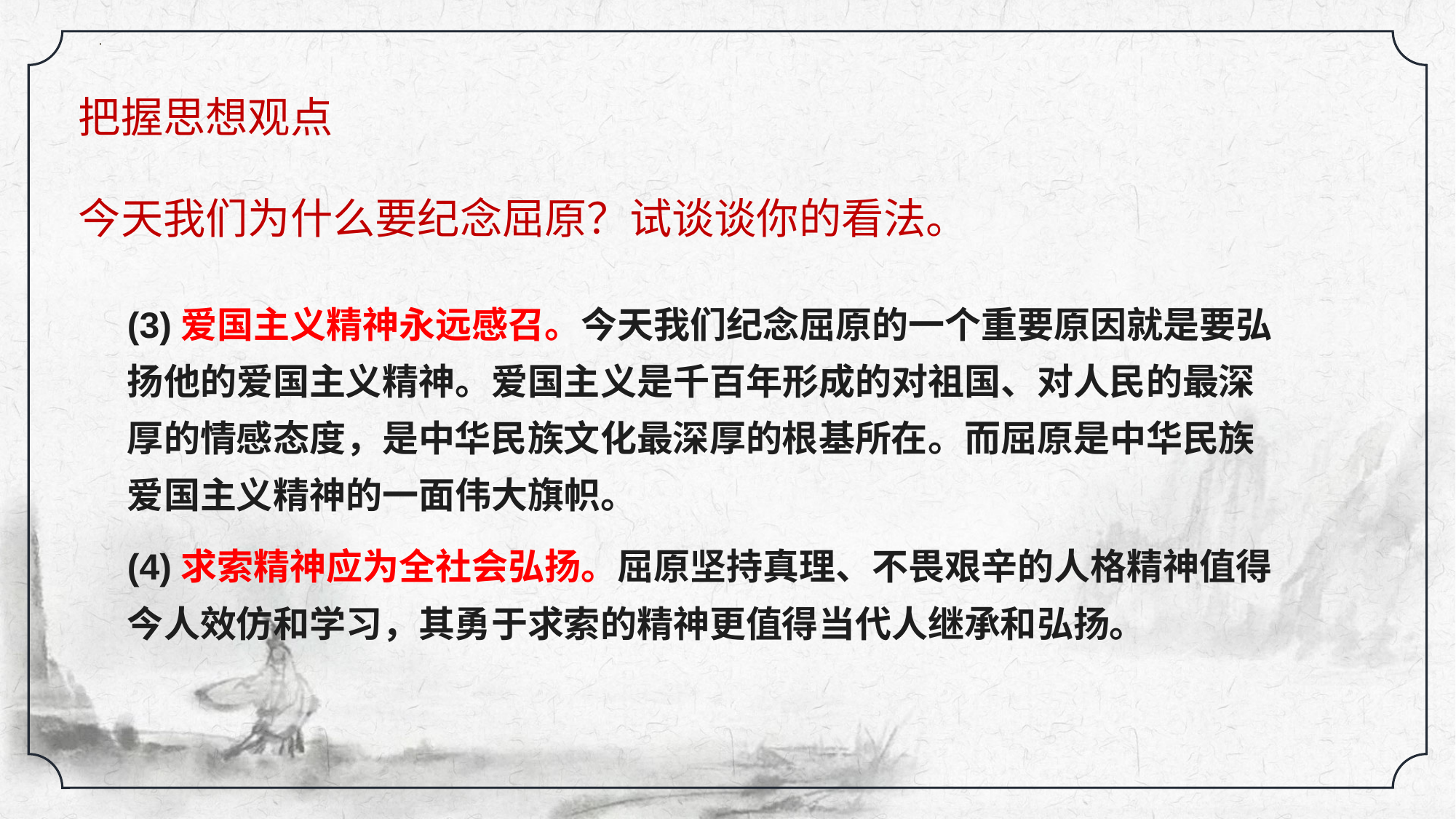

把握思想观点
今天我们为什么要纪念屈原？试谈谈你的看法。
(3)爱国主义精神永远感召。今天我们纪念屈原的一个重要原因就是要弘扬他的爱国主义精神。爱国主义是千百年形成的对祖国、对人民的最深厚的情感态度，是中华民族文化最深厚的根基所在。而屈原是中华民族爱国主义精神的一面伟大旗帜。
(4)求索精神应为全社会弘扬。屈原坚持真理、不畏艰辛的人格精神值得今人效仿和学习，其勇于求索的精神更值得当代人继承和弘扬。